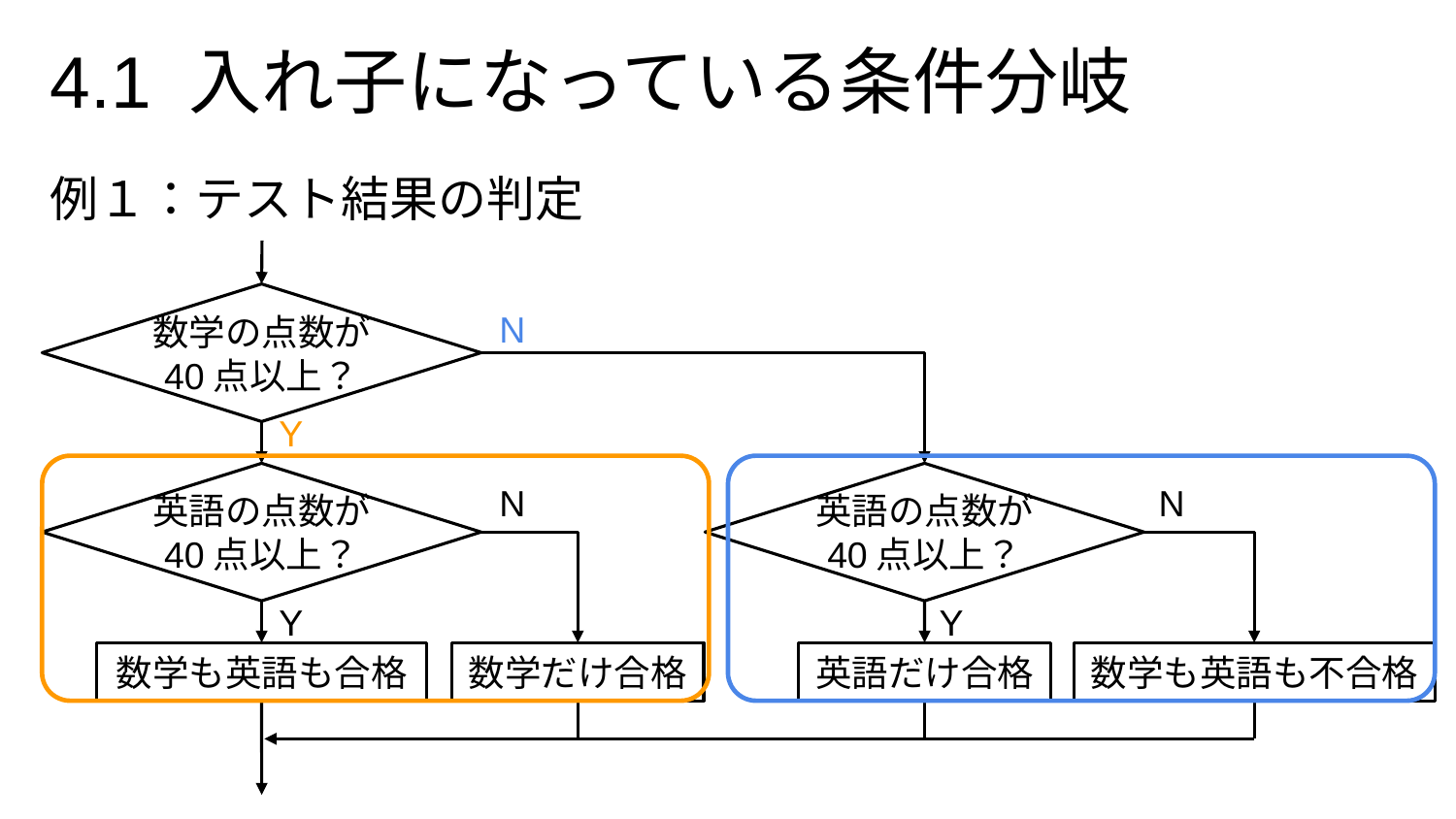

# 4.1 入れ子になっている条件分岐
例１：テスト結果の判定
数学の点数が
40点以上？
N
Y

英語の点数が
40点以上？
英語の点数が
40点以上？
N
N
Y
Y
数学も英語も合格
数学だけ合格
英語だけ合格
数学も英語も不合格